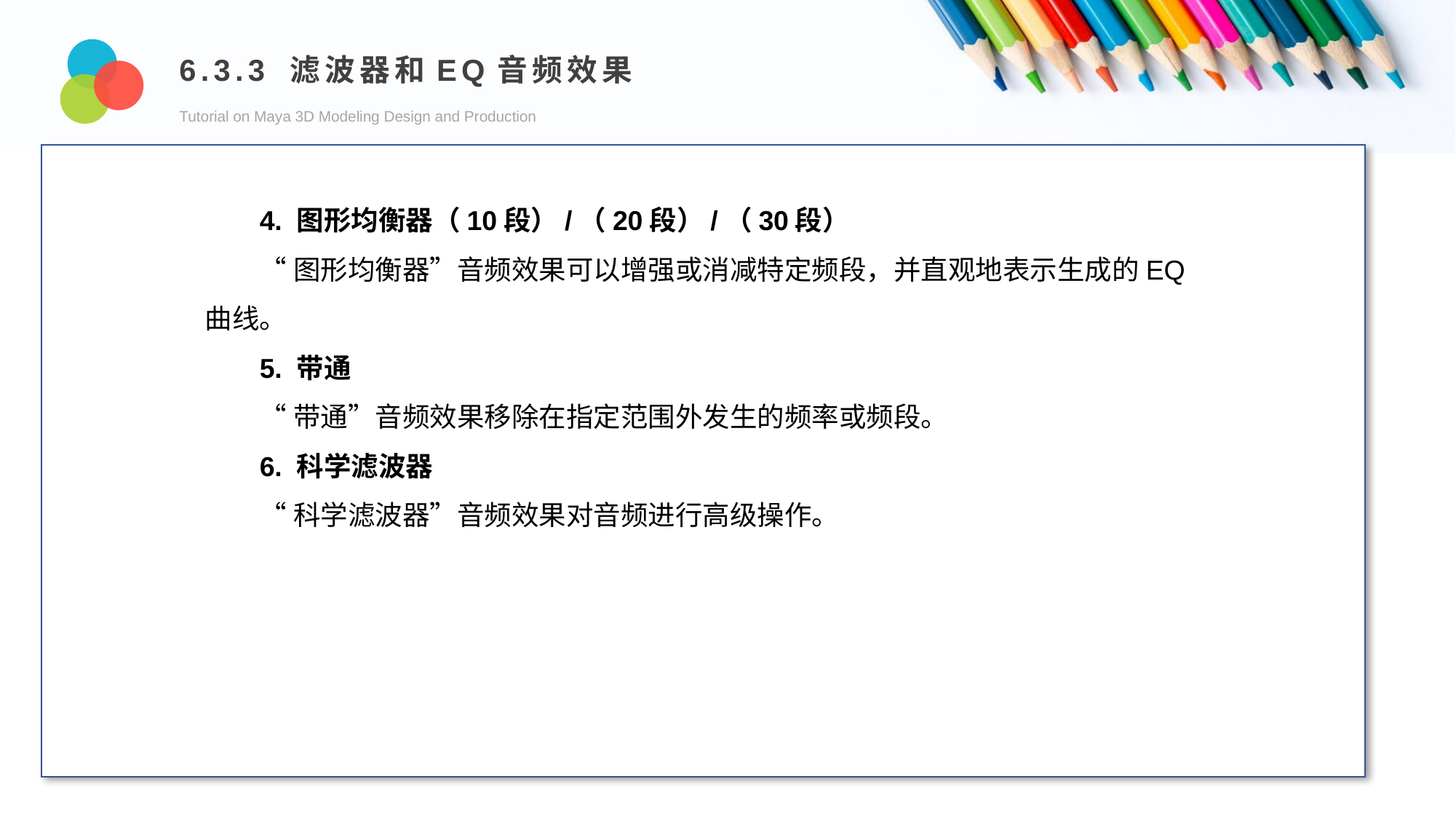

6.3.3 滤波器和EQ音频效果
Tutorial on Maya 3D Modeling Design and Production
Design and Production
4. 图形均衡器（10段）/（20段）/（30段）
“图形均衡器”音频效果可以增强或消减特定频段，并直观地表示生成的EQ曲线。
5. 带通
“带通”音频效果移除在指定范围外发生的频率或频段。
6. 科学滤波器
“科学滤波器”音频效果对音频进行高级操作。